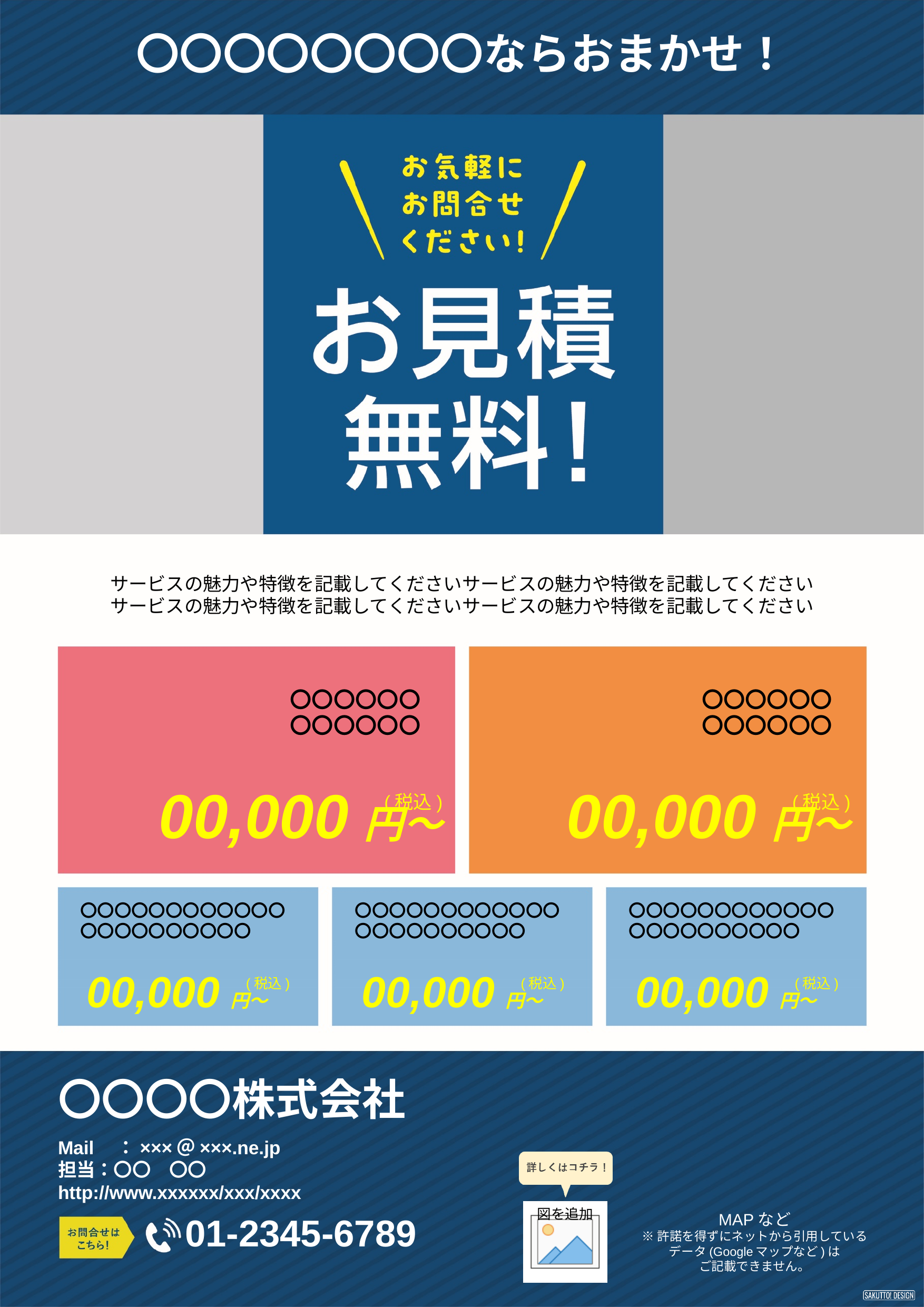

〇〇〇〇〇〇〇〇ならおまかせ！

サービスの魅力や特徴を記載してくださいサービスの魅力や特徴を記載してください
サービスの魅力や特徴を記載してくださいサービスの魅力や特徴を記載してください

〇〇〇〇〇〇
〇〇〇〇〇〇
〇〇〇〇〇〇
〇〇〇〇〇〇
00,000円～
00,000円～
(税込)
(税込)
〇〇〇〇〇〇〇〇〇〇〇〇
〇〇〇〇〇〇〇〇〇〇
〇〇〇〇〇〇〇〇〇〇〇〇
〇〇〇〇〇〇〇〇〇〇
〇〇〇〇〇〇〇〇〇〇〇〇
〇〇〇〇〇〇〇〇〇〇
00,000円～
00,000円～
00,000円～
(税込)
(税込)
(税込)
〇〇〇〇株式会社

Mail　：×××＠×××.ne.jp
担当：〇〇　〇〇
http://www.xxxxxx/xxx/xxxx

01-2345-6789
MAPなど
※許諾を得ずにネットから引用している
データ(Googleマップなど)は
ご記載できません。